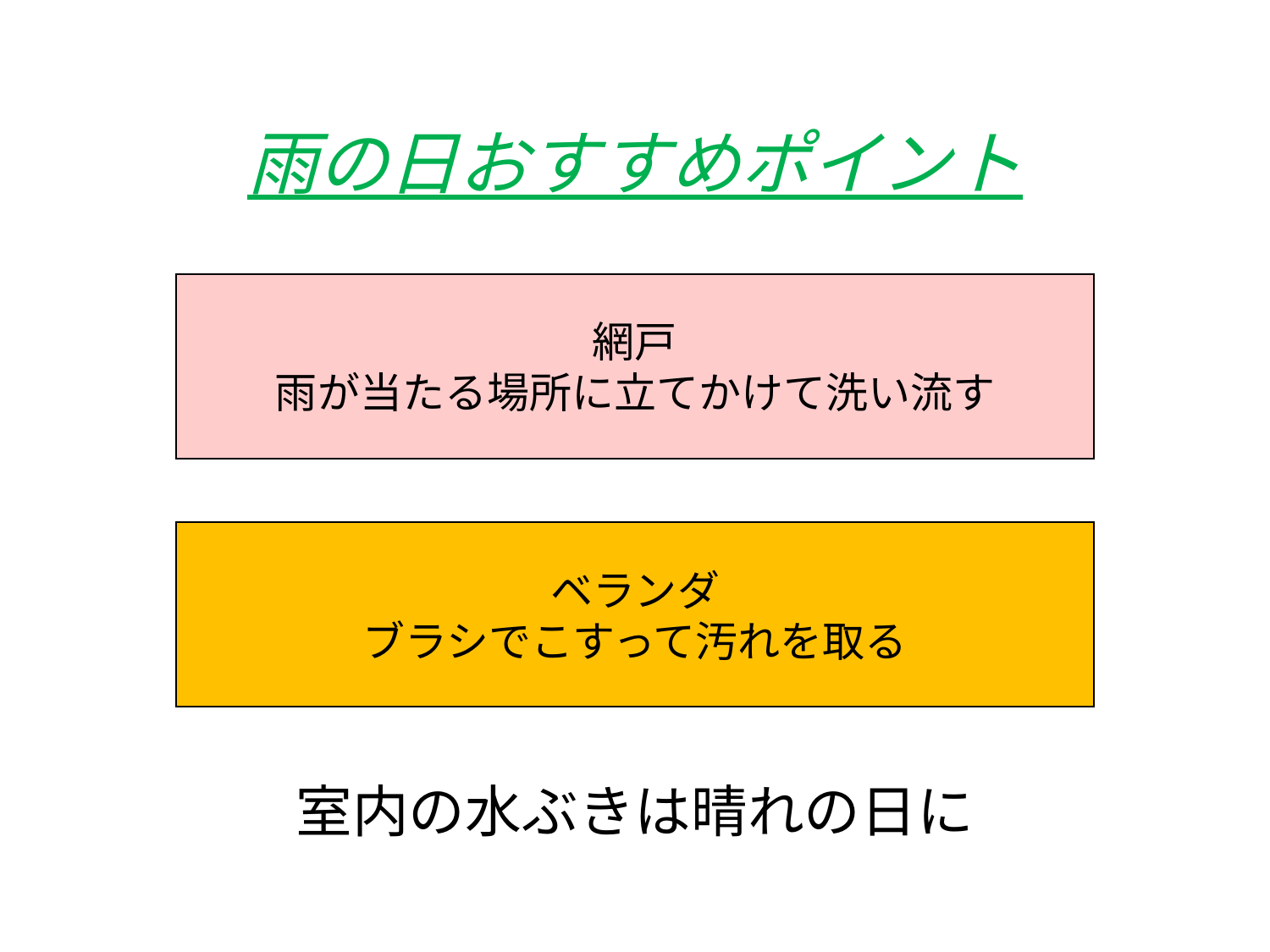

雨の日おすすめポイント
網戸
雨が当たる場所に立てかけて洗い流す
ベランダ
ブラシでこすって汚れを取る
室内の水ぶきは晴れの日に